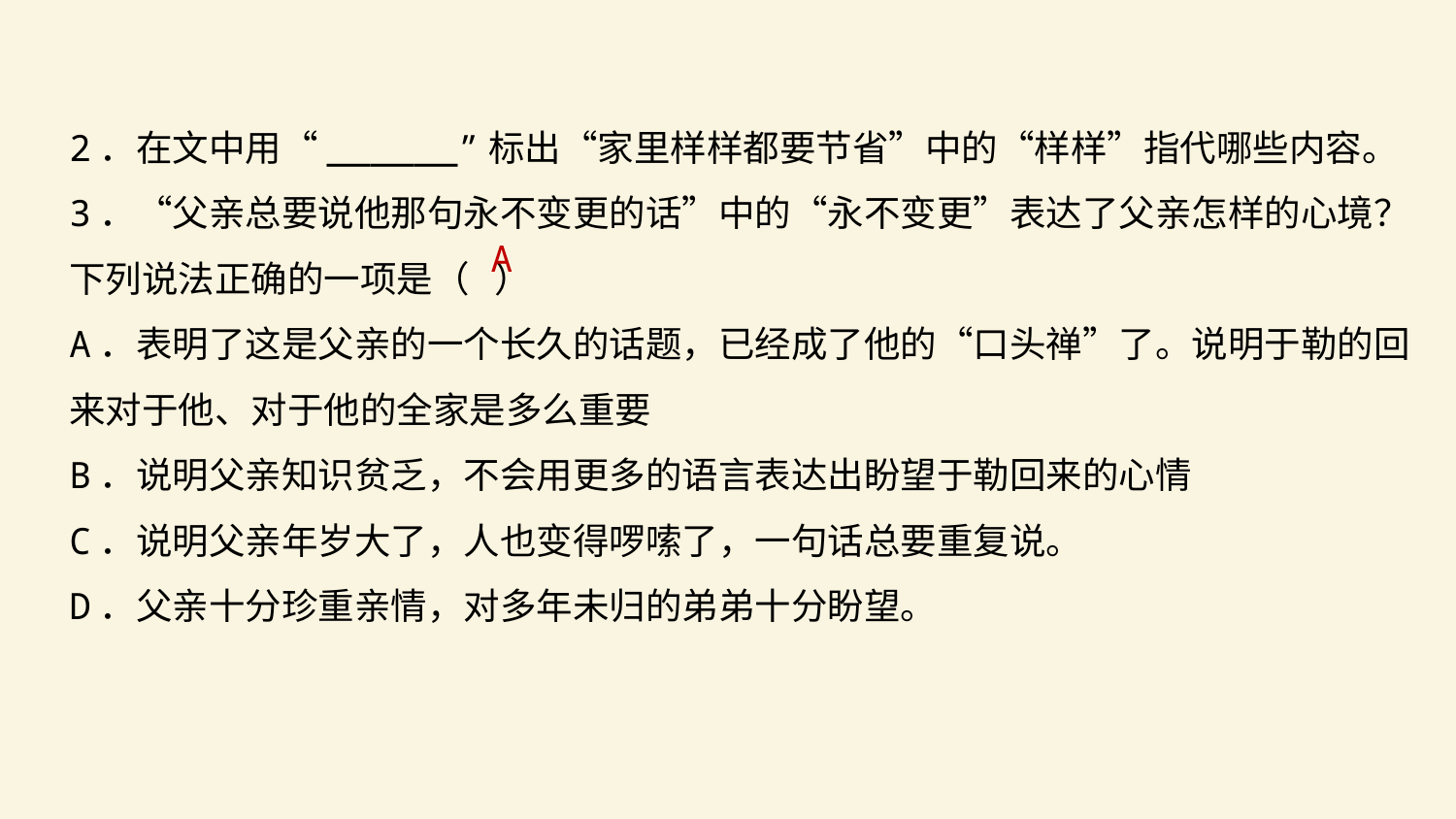

2．在文中用“______”标出“家里样样都要节省”中的“样样”指代哪些内容。
3．“父亲总要说他那句永不变更的话”中的“永不变更”表达了父亲怎样的心境？下列说法正确的一项是（   ）
A．表明了这是父亲的一个长久的话题，已经成了他的“口头禅”了。说明于勒的回来对于他、对于他的全家是多么重要
B．说明父亲知识贫乏，不会用更多的语言表达出盼望于勒回来的心情
C．说明父亲年岁大了，人也变得啰嗦了，一句话总要重复说。
D．父亲十分珍重亲情，对多年未归的弟弟十分盼望。
A